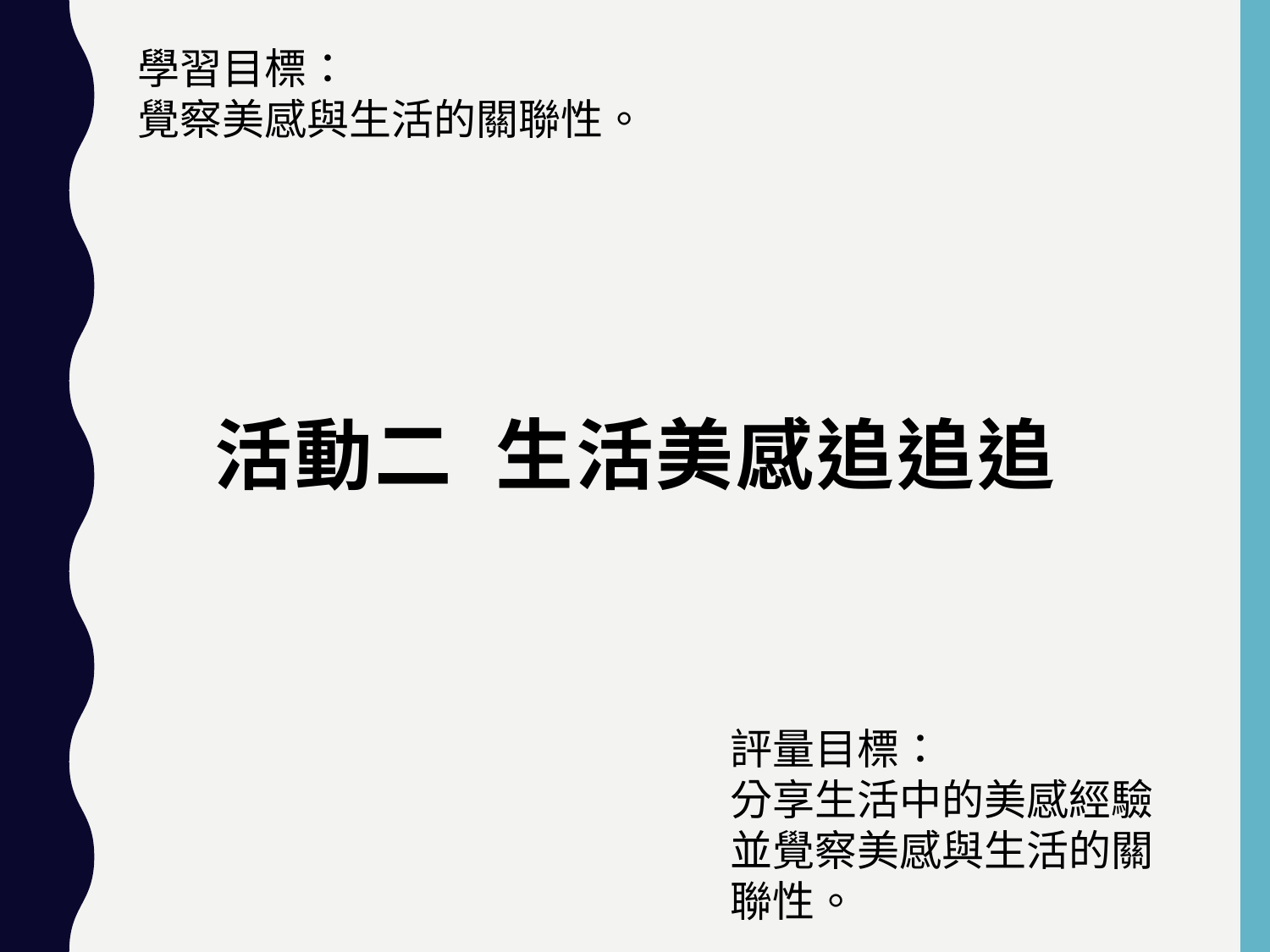

學習目標：
覺察美感與生活的關聯性。
# 活動二  生活美感追追追
評量目標：
分享生活中的美感經驗並覺察美感與生活的關聯性。